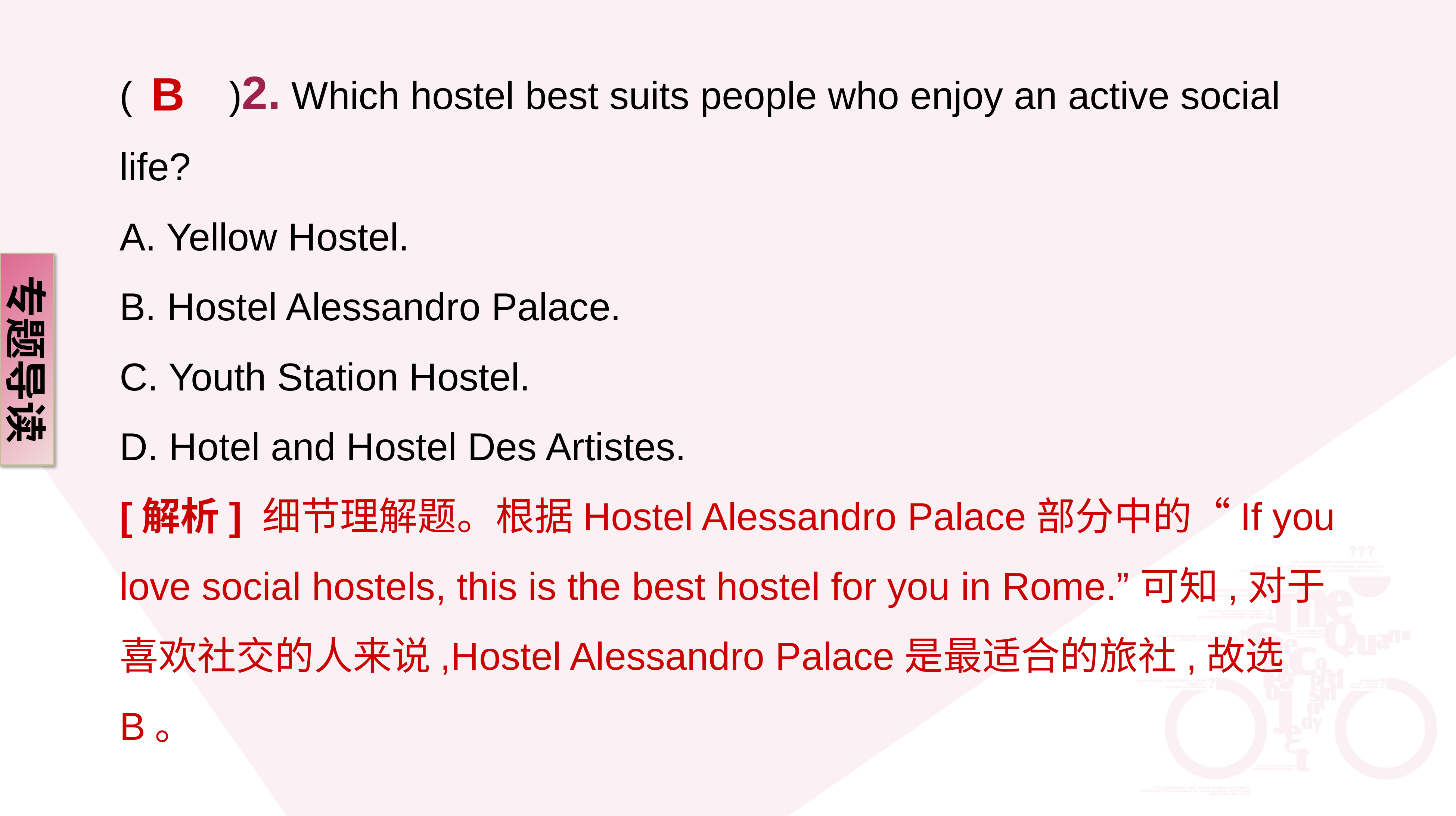

(　　)2. Which hostel best suits people who enjoy an active social life?
A. Yellow Hostel.
B. Hostel Alessandro Palace.
C. Youth Station Hostel.
D. Hotel and Hostel Des Artistes.
B
专题导读
[解析] 细节理解题。根据Hostel Alessandro Palace部分中的“If you love social hostels, this is the best hostel for you in Rome.”可知,对于喜欢社交的人来说,Hostel Alessandro Palace是最适合的旅社,故选B。